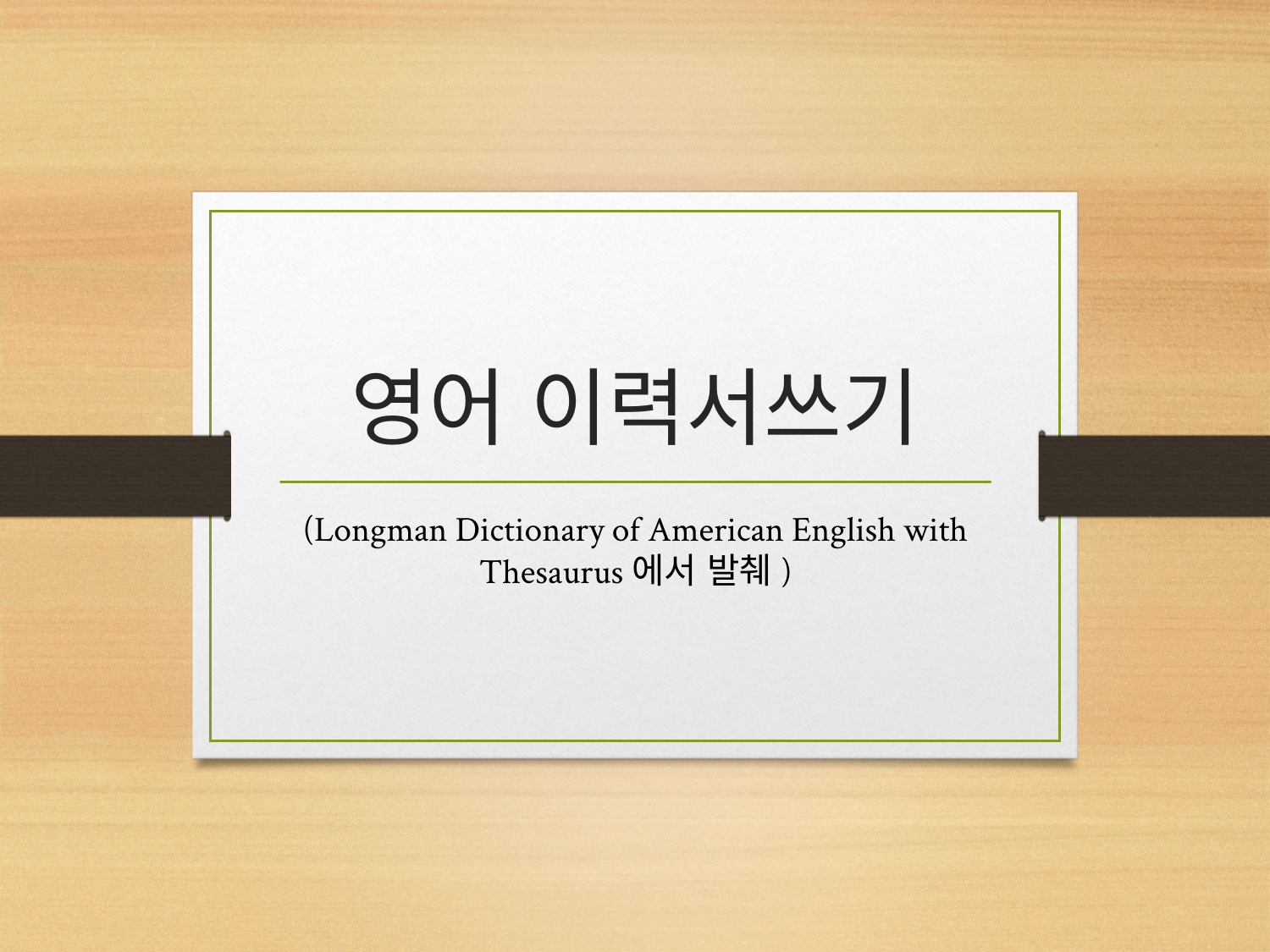

# 영어 이력서쓰기
(Longman Dictionary of American English with Thesaurus에서 발췌)